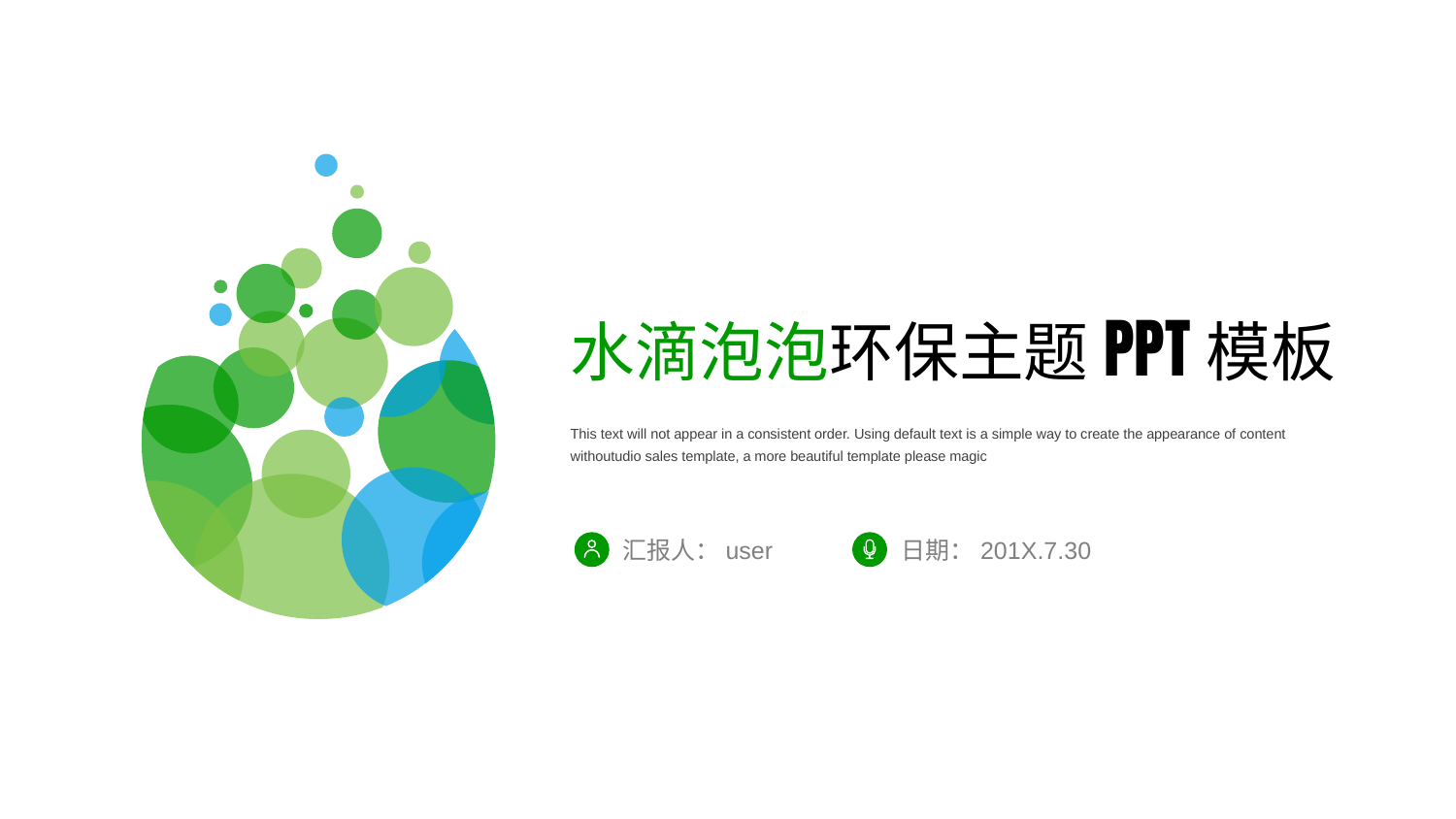

水滴泡泡环保主题PPT模板
This text will not appear in a consistent order. Using default text is a simple way to create the appearance of content withoutudio sales template, a more beautiful template please magic
日期：201X.7.30
汇报人：user